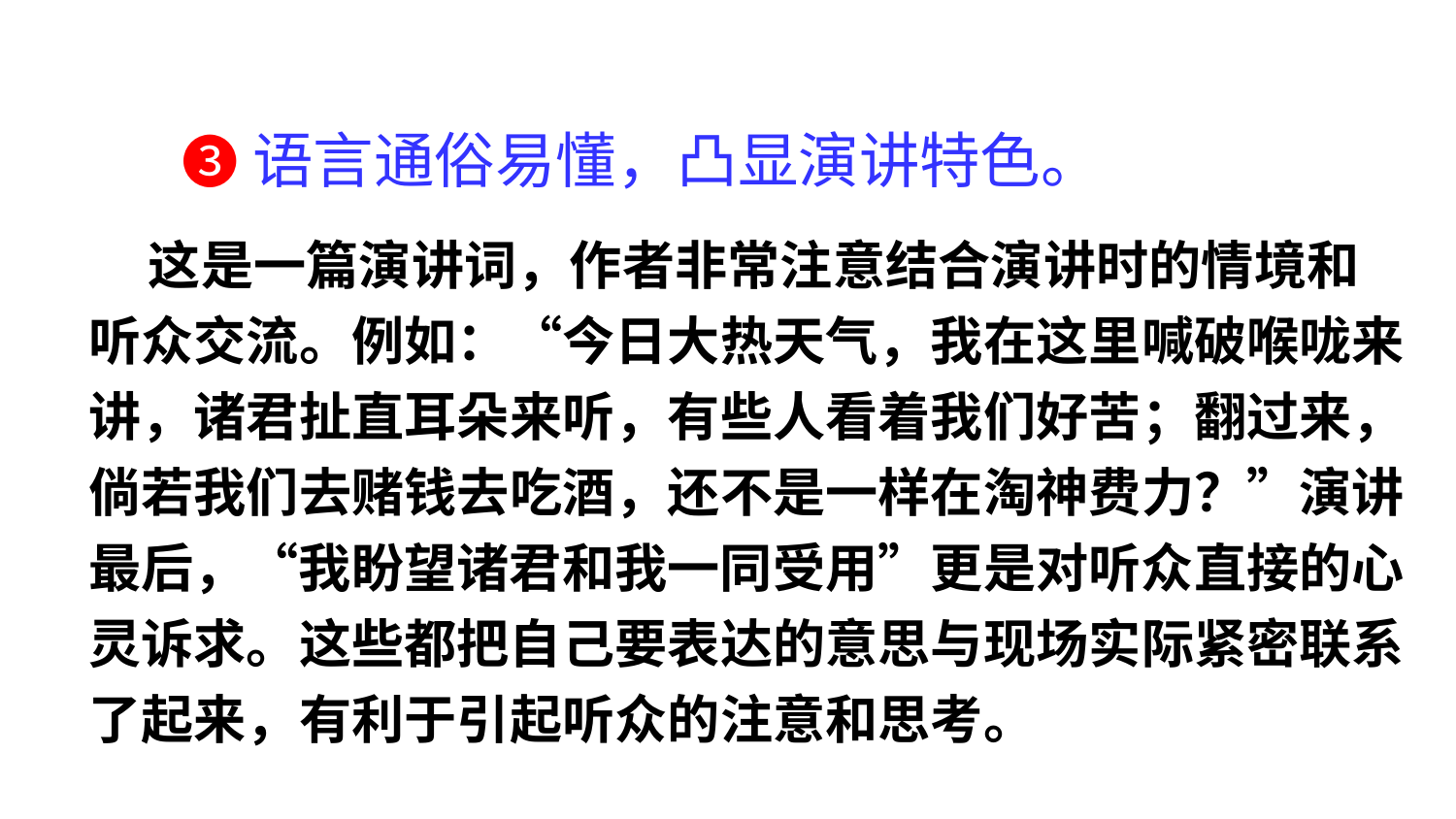

❸语言通俗易懂，凸显演讲特色。
    这是一篇演讲词，作者非常注意结合演讲时的情境和听众交流。例如：“今日大热天气，我在这里喊破喉咙来讲，诸君扯直耳朵来听，有些人看着我们好苦；翻过来，倘若我们去赌钱去吃酒，还不是一样在淘神费力？”演讲最后，“我盼望诸君和我一同受用”更是对听众直接的心灵诉求。这些都把自己要表达的意思与现场实际紧密联系了起来，有利于引起听众的注意和思考。